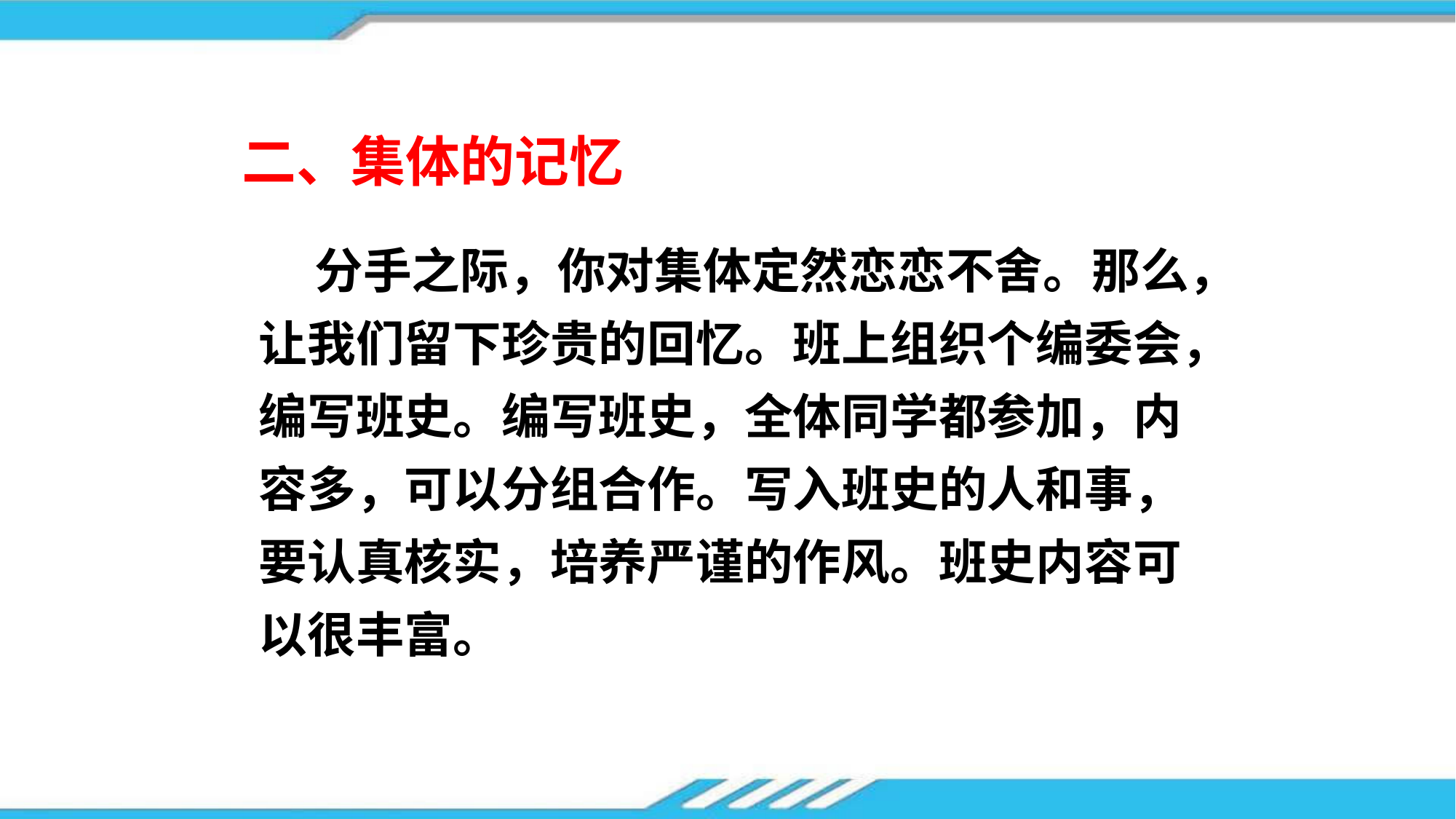

二、集体的记忆
    分手之际，你对集体定然恋恋不舍。那么，让我们留下珍贵的回忆。班上组织个编委会，编写班史。编写班史，全体同学都参加，内容多，可以分组合作。写入班史的人和事，要认真核实，培养严谨的作风。班史内容可以很丰富。